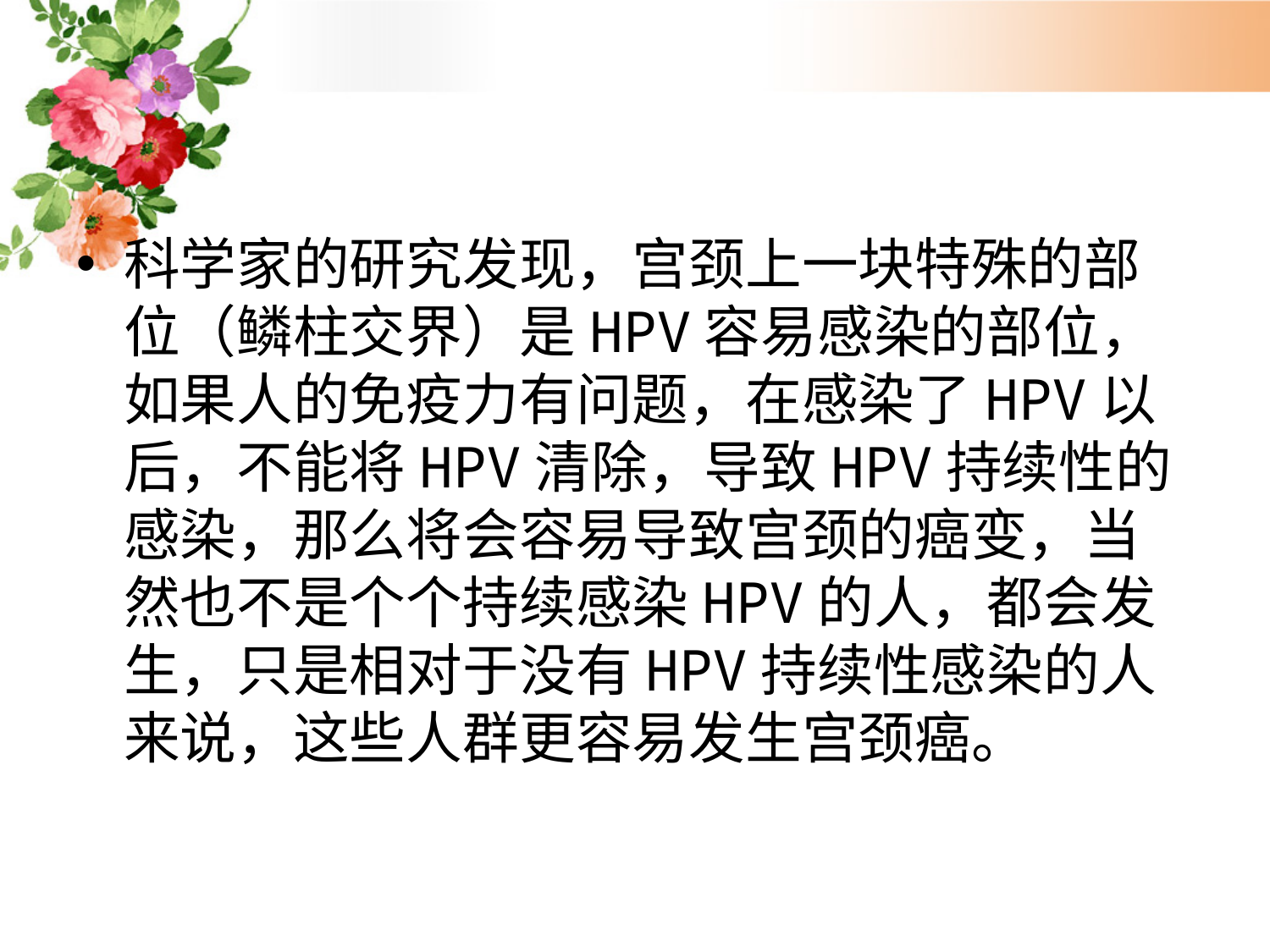

#
科学家的研究发现，宫颈上一块特殊的部位（鳞柱交界）是HPV容易感染的部位，如果人的免疫力有问题，在感染了HPV以后，不能将HPV清除，导致HPV持续性的感染，那么将会容易导致宫颈的癌变，当然也不是个个持续感染HPV的人，都会发生，只是相对于没有HPV持续性感染的人来说，这些人群更容易发生宫颈癌。